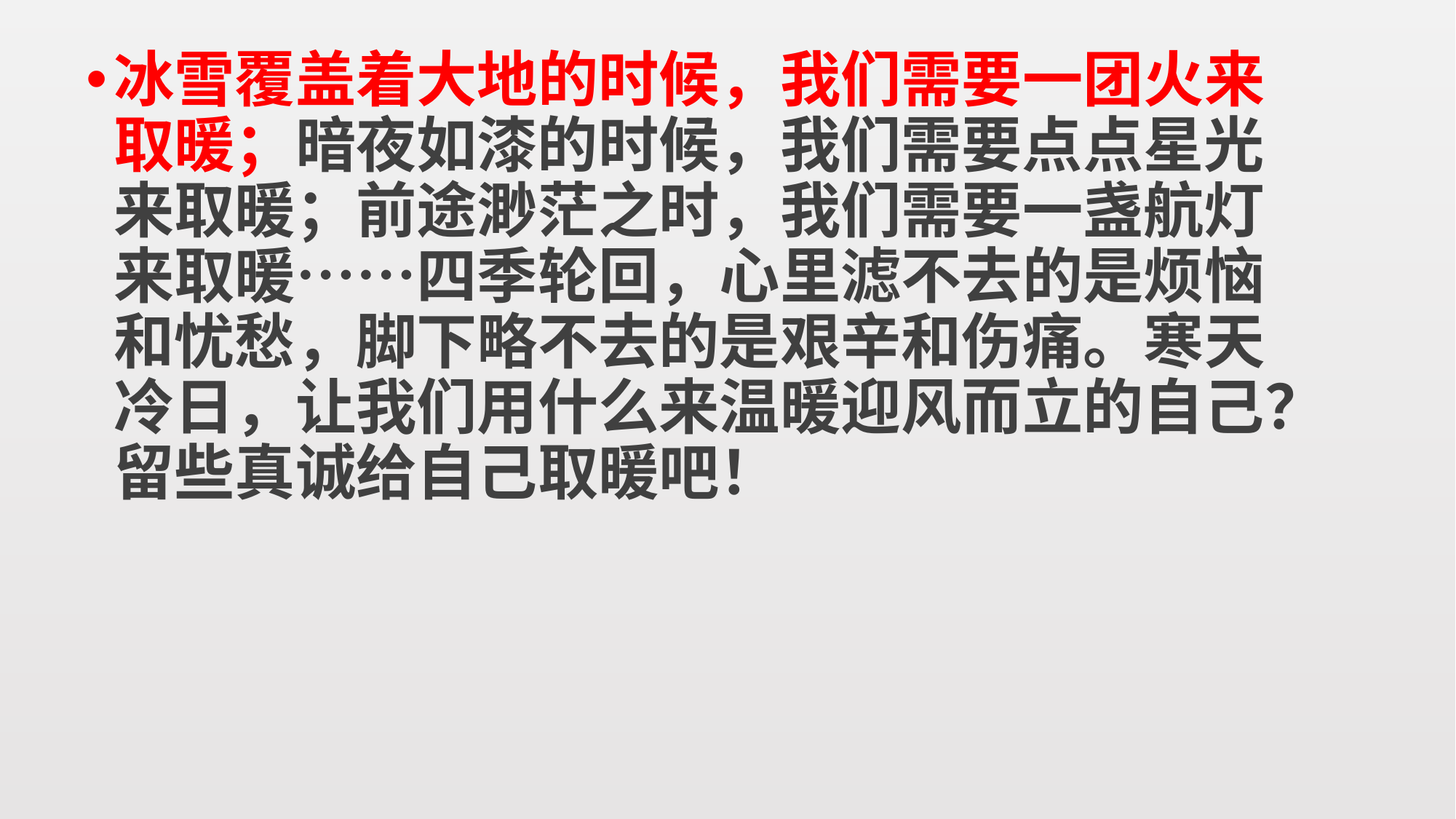

冰雪覆盖着大地的时候，我们需要一团火来取暖；暗夜如漆的时候，我们需要点点星光来取暖；前途渺茫之时，我们需要一盏航灯来取暖……四季轮回，心里滤不去的是烦恼和忧愁，脚下略不去的是艰辛和伤痛。寒天冷日，让我们用什么来温暖迎风而立的自己？留些真诚给自己取暖吧！